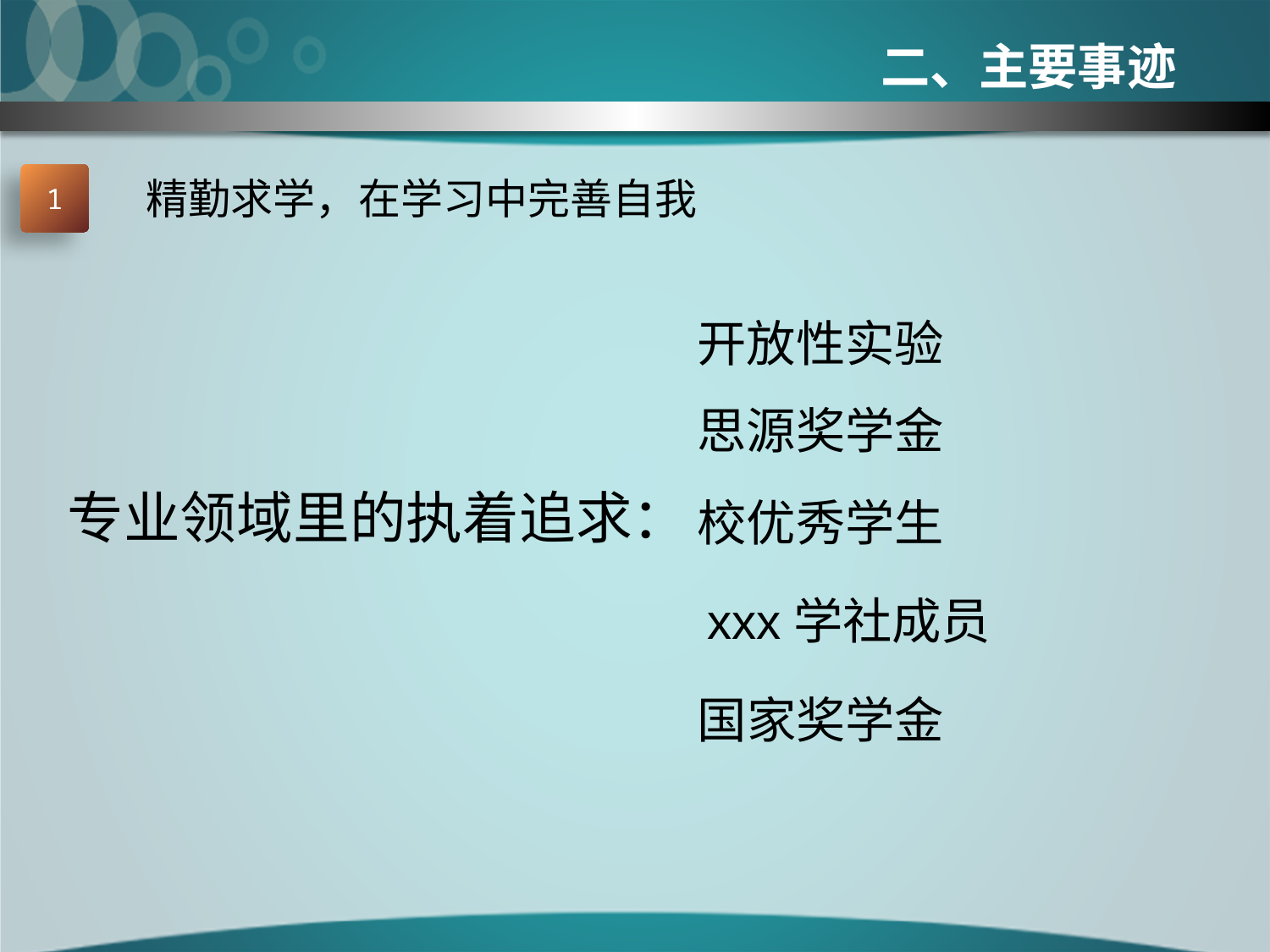

二、主要事迹
1
精勤求学，在学习中完善自我
开放性实验
思源奖学金
专业领域里的执着追求：
校优秀学生
xxx学社成员
国家奖学金